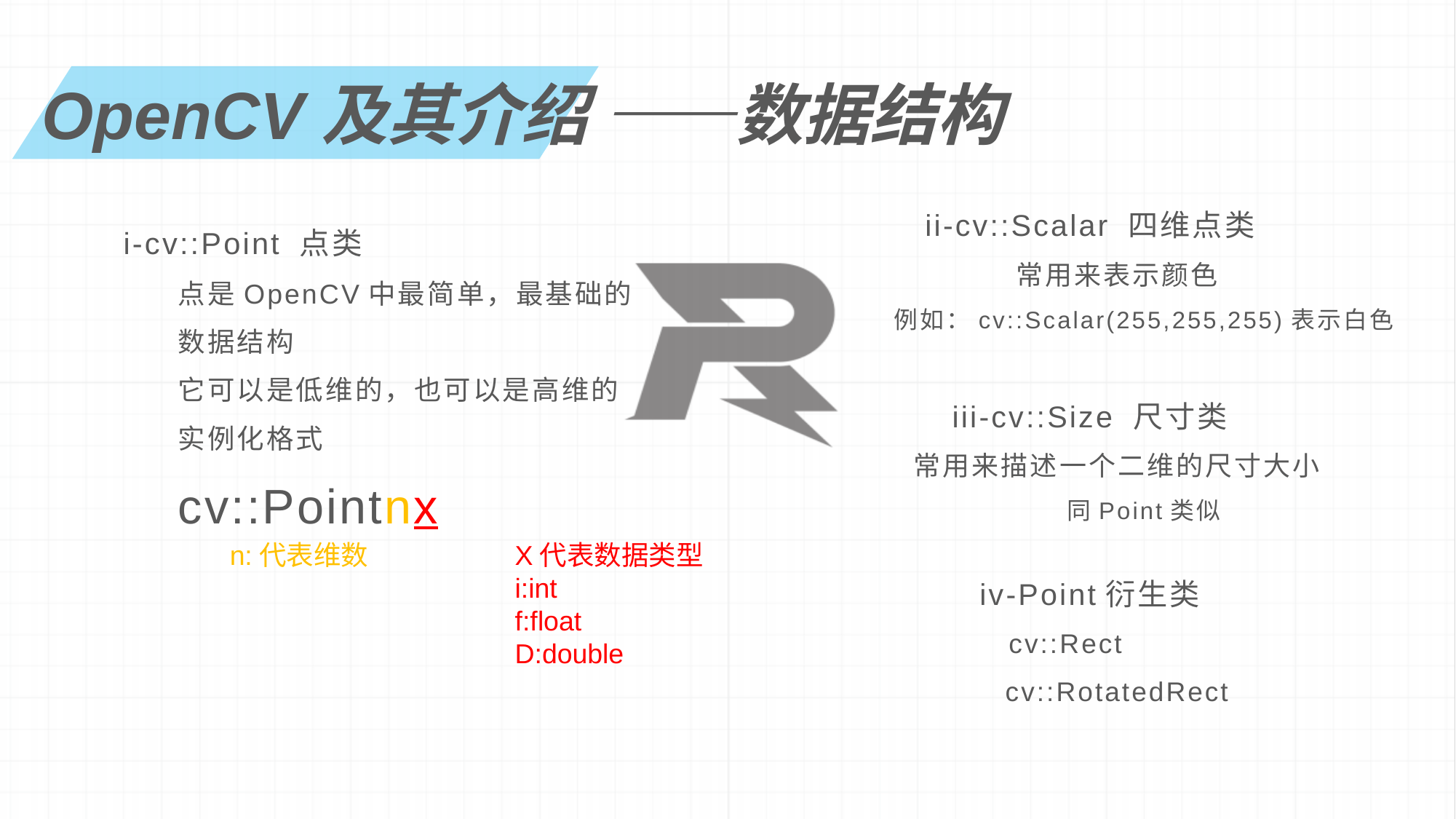

OpenCV及其介绍 ——数据结构
ii-cv::Scalar 四维点类
常用来表示颜色
例如：cv::Scalar(255,255,255)表示白色

iii-cv::Size 尺寸类
常用来描述一个二维的尺寸大小
同Point类似

iv-Point衍生类
cv::Rect
cv::RotatedRect
i-cv::Point 点类
点是OpenCV中最简单，最基础的
数据结构
它可以是低维的，也可以是高维的
实例化格式
cv::Pointnx
n:代表维数
X代表数据类型
i:int
f:float
D:double